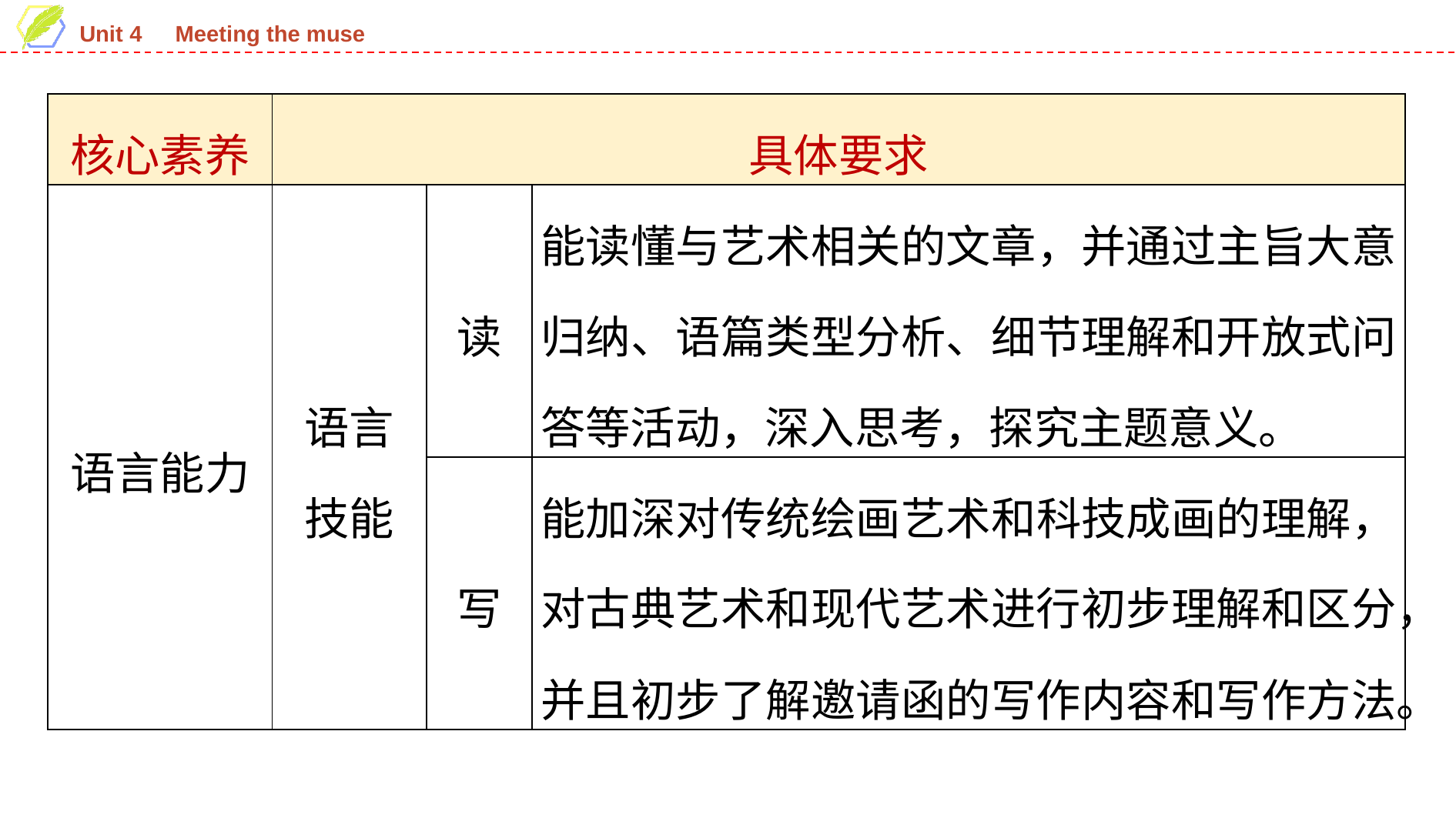

| 核心素养 | 具体要求 |  |  |
| --- | --- | --- | --- |
| 语言能力 | 语言 技能 | 读 | 能读懂与艺术相关的文章，并通过主旨大意归纳、语篇类型分析、细节理解和开放式问答等活动，深入思考，探究主题意义。 |
|  |  | 写 | 能加深对传统绘画艺术和科技成画的理解，对古典艺术和现代艺术进行初步理解和区分，并且初步了解邀请函的写作内容和写作方法。 |